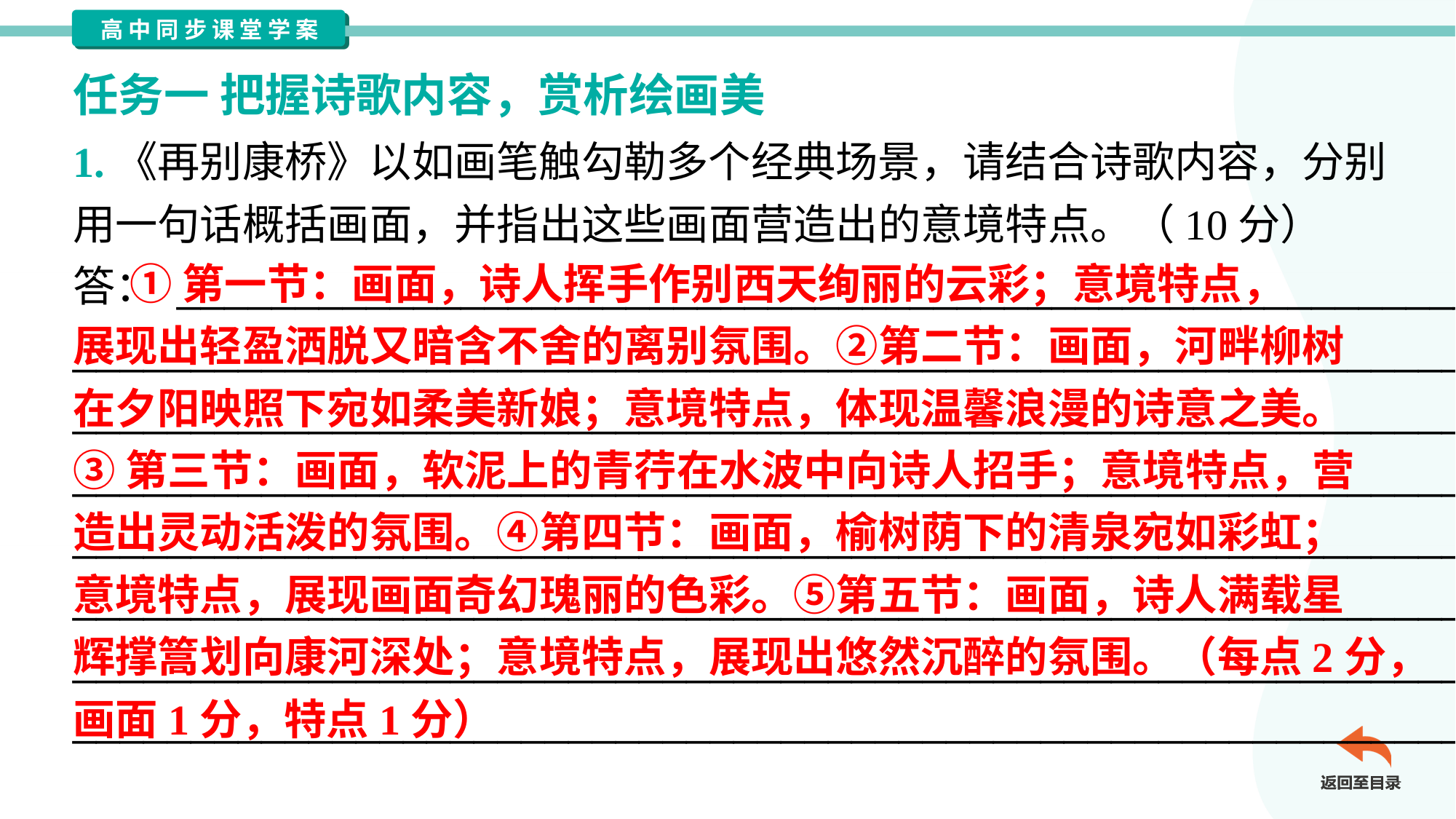

任务一 把握诗歌内容，赏析绘画美
1.《再别康桥》以如画笔触勾勒多个经典场景，请结合诗歌内容，分别
用一句话概括画面，并指出这些画面营造出的意境特点。（10分）
答： ________________________________________________________
_____________________________________________________________
_____________________________________________________________
_____________________________________________________________
_____________________________________________________________
_____________________________________________________________
_____________________________________________________________
_____________________________________________________________
      ①第一节：画面，诗人挥手作别西天绚丽的云彩；意境特点，
展现出轻盈洒脱又暗含不舍的离别氛围。②第二节：画面，河畔柳树
在夕阳映照下宛如柔美新娘；意境特点，体现温馨浪漫的诗意之美。
③第三节：画面，软泥上的青荇在水波中向诗人招手；意境特点，营
造出灵动活泼的氛围。④第四节：画面，榆树荫下的清泉宛如彩虹；
意境特点，展现画面奇幻瑰丽的色彩。⑤第五节：画面，诗人满载星
辉撑篙划向康河深处；意境特点，展现出悠然沉醉的氛围。（每点2分，
画面1分，特点1分）